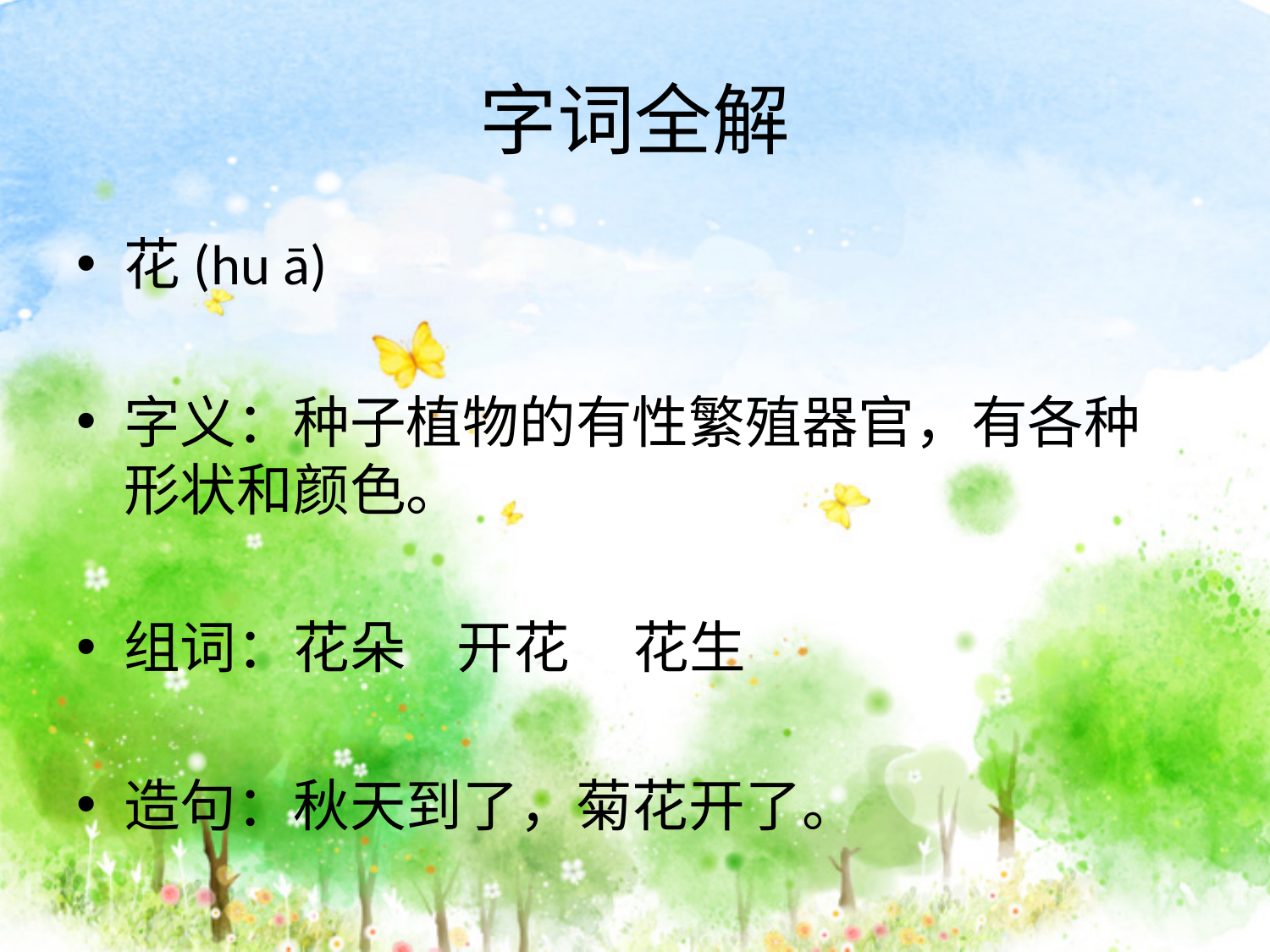

# 字词全解
花(hu ā)

字义：种子植物的有性繁殖器官，有各种形状和颜色。

组词：花朵    开花     花生

造句：秋天到了，菊花开了。